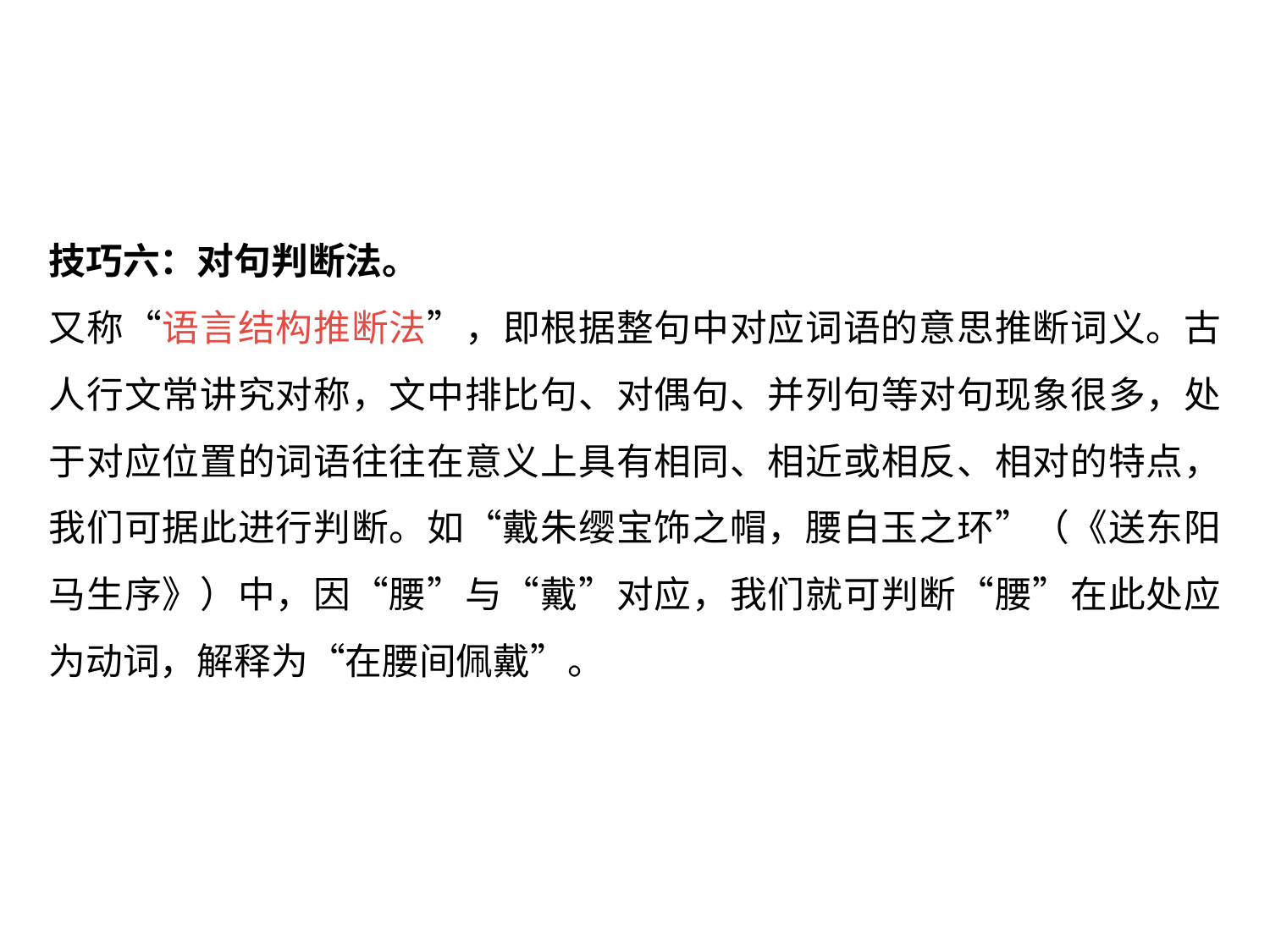

技巧六：对句判断法。
又称“语言结构推断法”，即根据整句中对应词语的意思推断词义。古人行文常讲究对称，文中排比句、对偶句、并列句等对句现象很多，处于对应位置的词语往往在意义上具有相同、相近或相反、相对的特点，我们可据此进行判断。如“戴朱缨宝饰之帽，腰白玉之环”（《送东阳马生序》）中，因“腰”与“戴”对应，我们就可判断“腰”在此处应为动词，解释为“在腰间佩戴”。